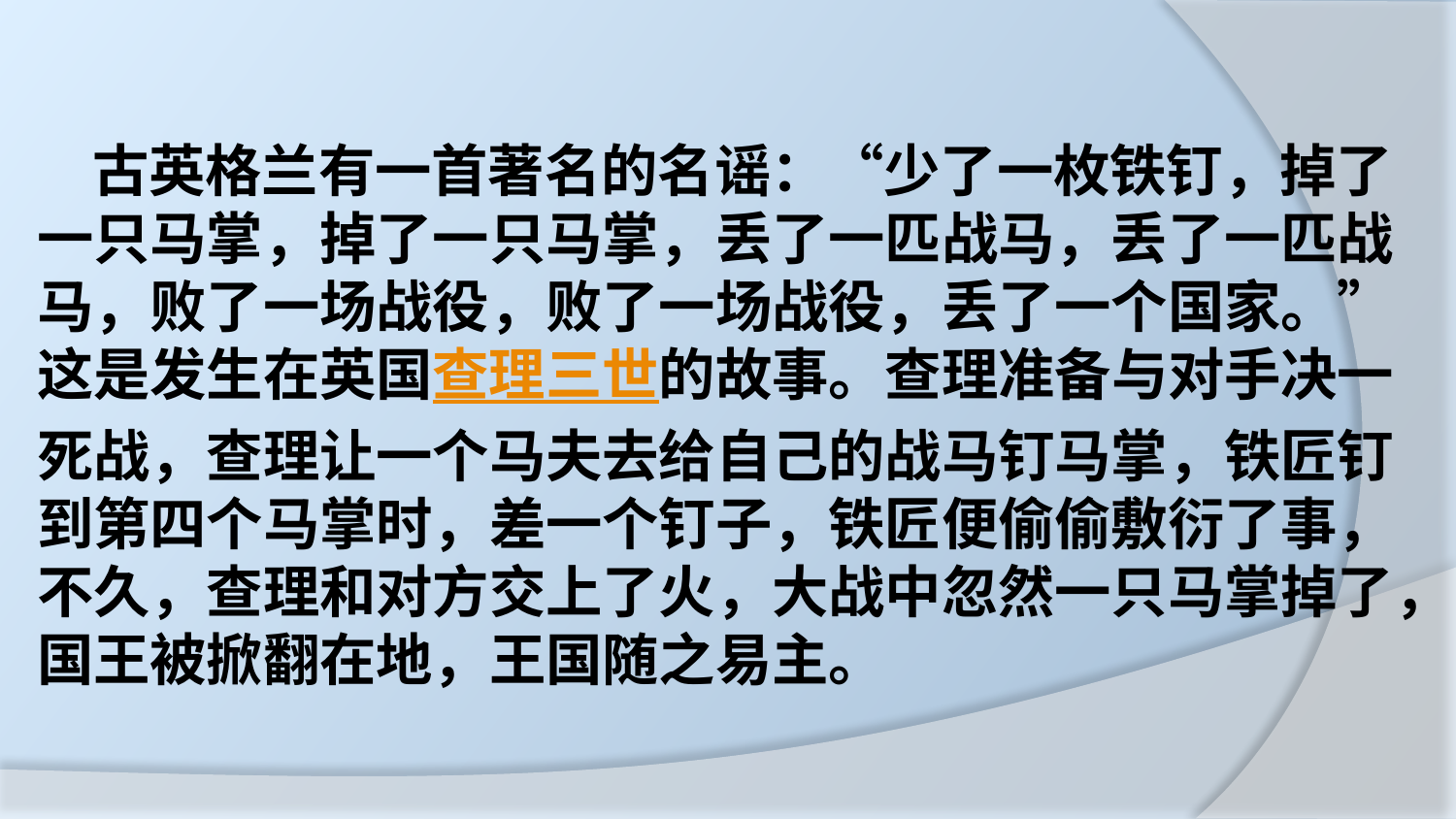

古英格兰有一首著名的名谣：“少了一枚铁钉，掉了一只马掌，掉了一只马掌，丢了一匹战马，丢了一匹战马，败了一场战役，败了一场战役，丢了一个国家。”这是发生在英国查理三世的故事。查理准备与对手决一死战，查理让一个马夫去给自己的战马钉马掌，铁匠钉到第四个马掌时，差一个钉子，铁匠便偷偷敷衍了事，不久，查理和对方交上了火，大战中忽然一只马掌掉了，国王被掀翻在地，王国随之易主。